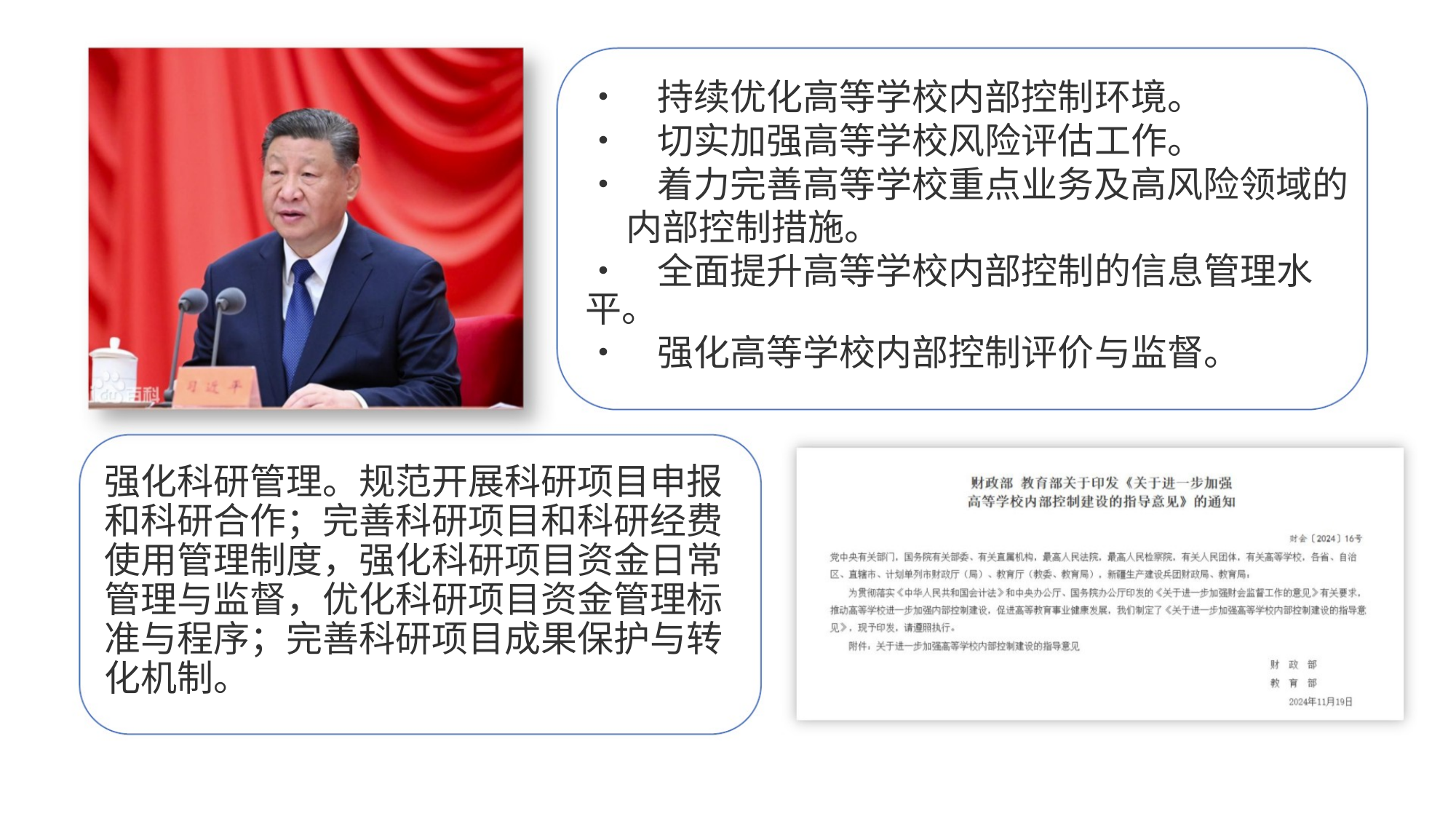

• 持续优化高等学校内部控制环境。
• 切实加强高等学校风险评估工作。
• 着力完善高等学校重点业务及高风险领域的
内部控制措施。
• 全面提升高等学校内部控制的信息管理水平。
• 强化高等学校内部控制评价与监督。
强化科研管理。规范开展科研项目申报
和科研合作；完善科研项目和科研经费
使用管理制度，强化科研项目资金日常
管理与监督，优化科研项目资金管理标
准与程序；完善科研项目成果保护与转
化机制。